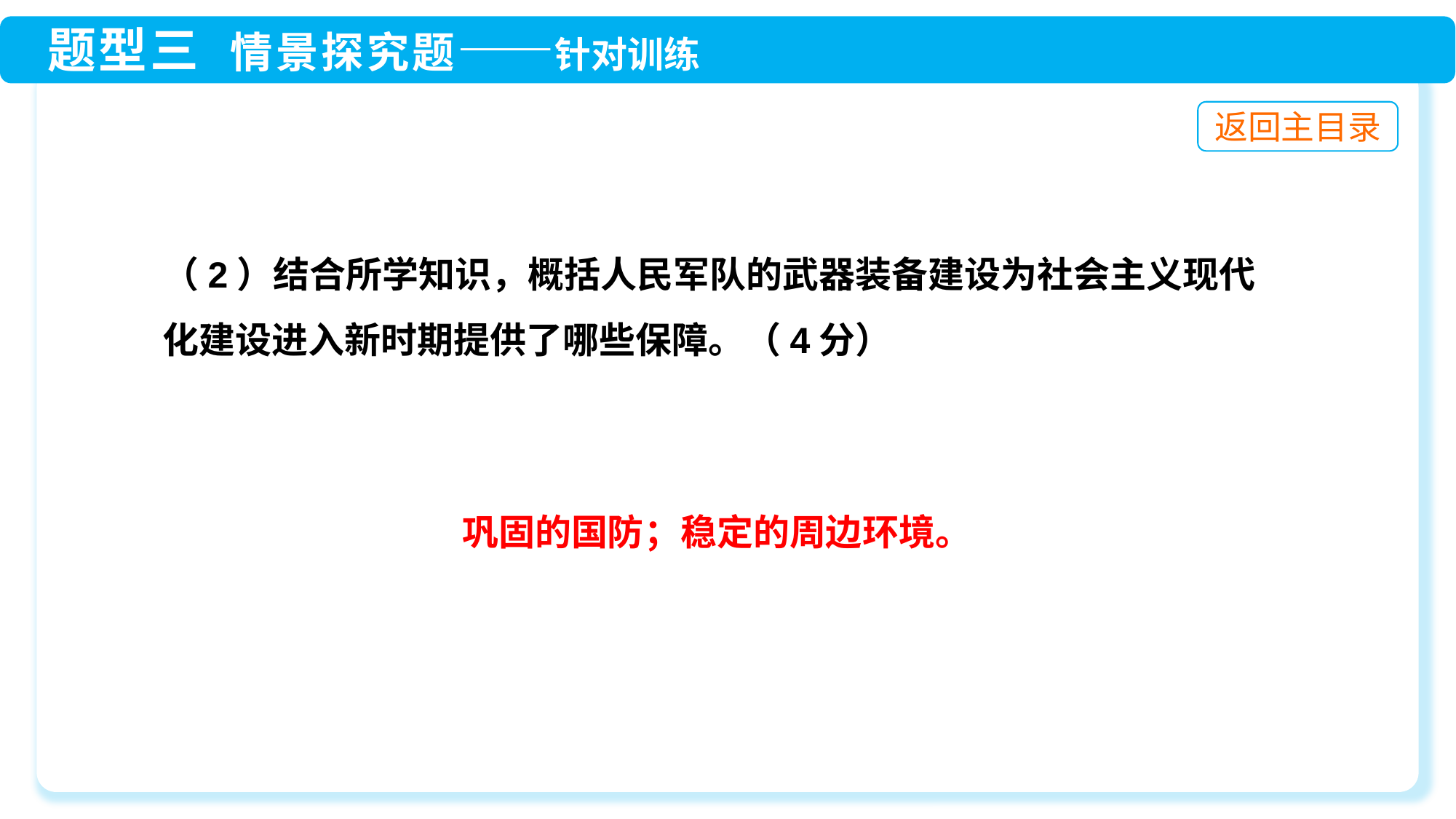

（2）结合所学知识，概括人民军队的武器装备建设为社会主义现代化建设进入新时期提供了哪些保障。（4分）
巩固的国防；稳定的周边环境。